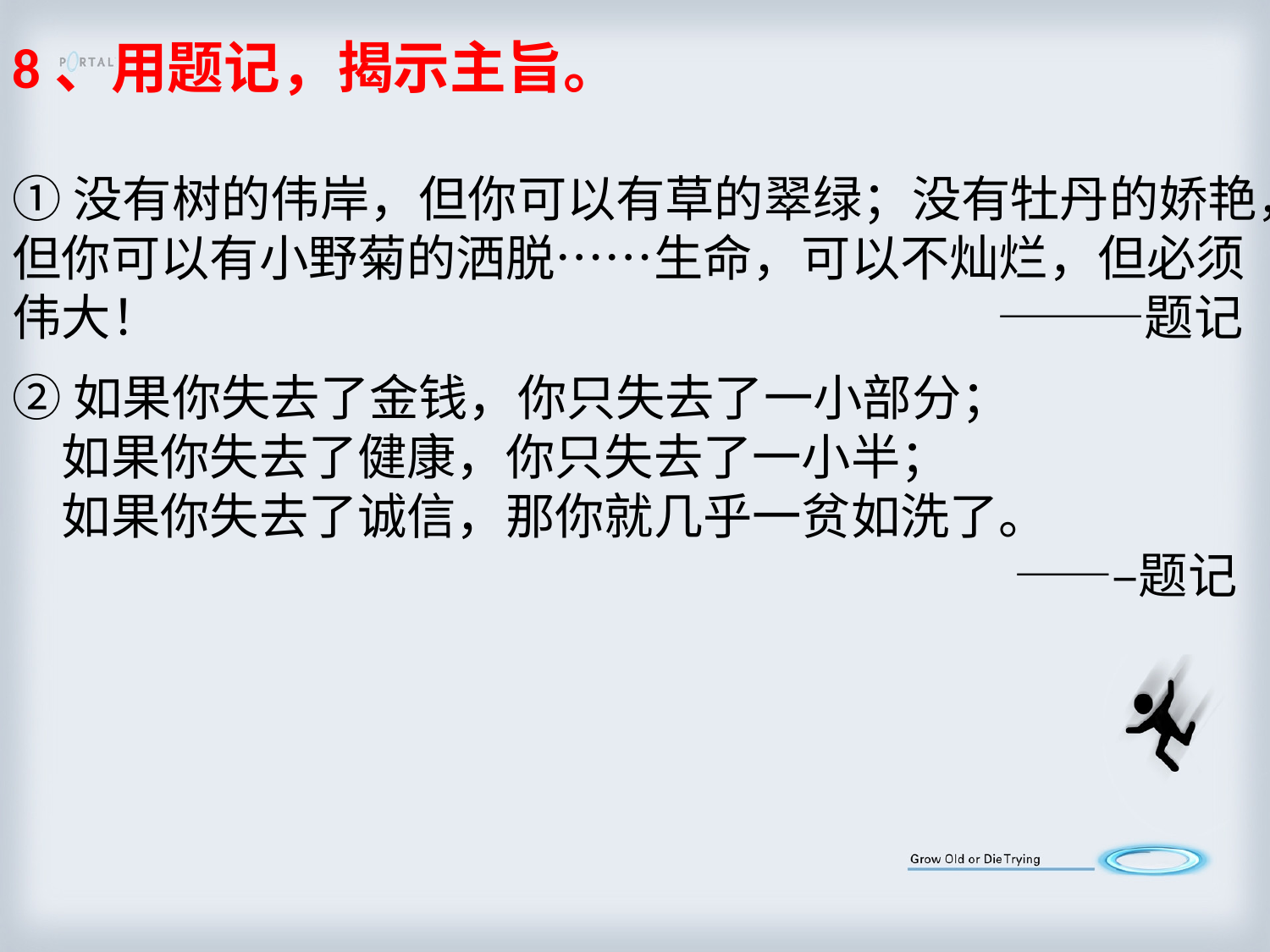

8、用题记，揭示主旨。

①没有树的伟岸，但你可以有草的翠绿；没有牡丹的娇艳，但你可以有小野菊的洒脱……生命，可以不灿烂，但必须伟大！　　                                                                   ———题记
②如果你失去了金钱，你只失去了一小部分；
　如果你失去了健康，你只失去了一小半；
　如果你失去了诚信，那你就几乎一贫如洗了。
　　                                                                                  ——–题记